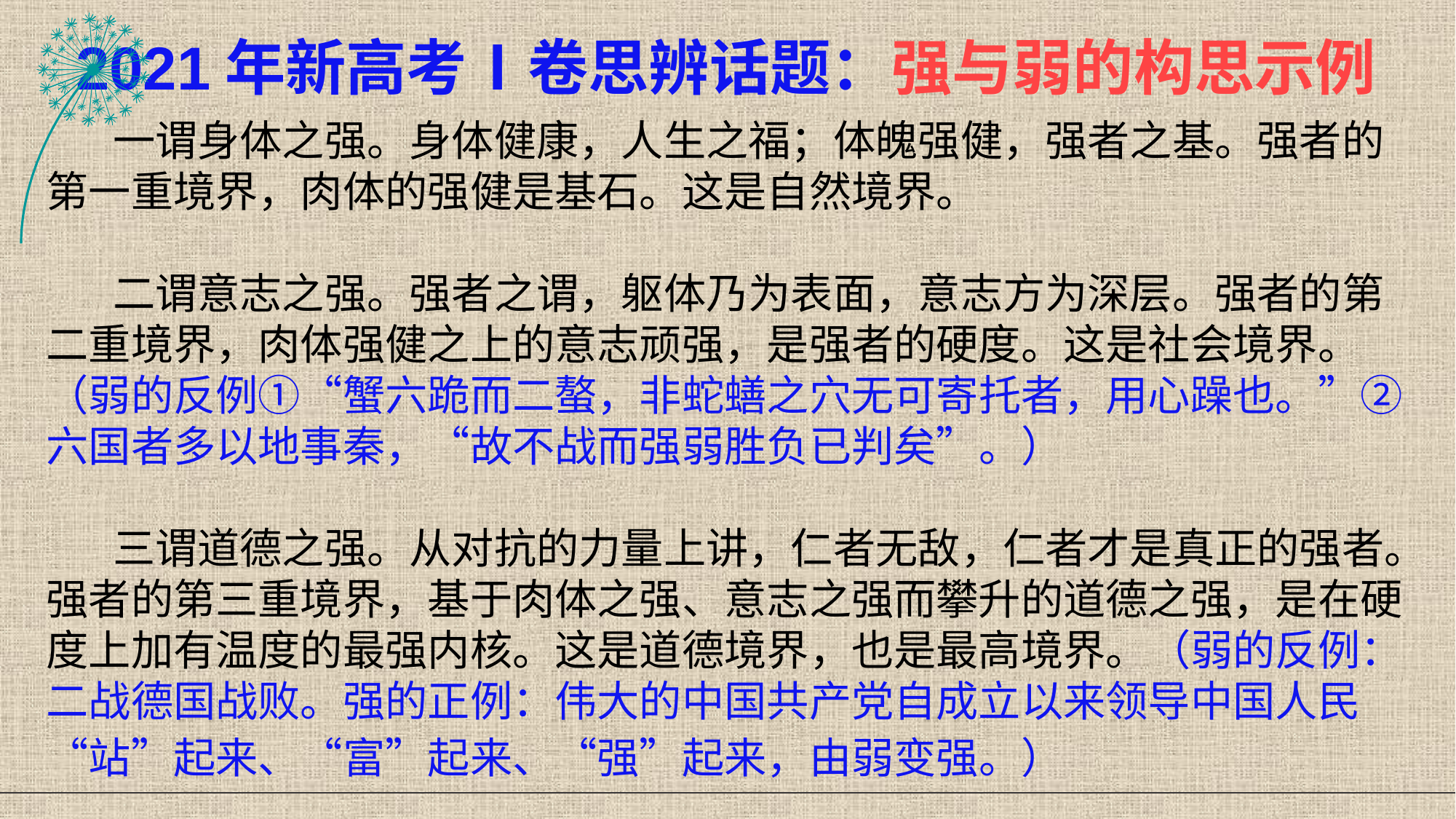

2021年新高考Ⅰ卷思辨话题：强与弱的构思示例
一谓身体之强。身体健康，人生之福；体魄强健，强者之基。强者的第一重境界，肉体的强健是基石。这是自然境界。

二谓意志之强。强者之谓，躯体乃为表面，意志方为深层。强者的第二重境界，肉体强健之上的意志顽强，是强者的硬度。这是社会境界。（弱的反例①“蟹六跪而二螯，非蛇蟮之穴无可寄托者，用心躁也。”②六国者多以地事秦，“故不战而强弱胜负已判矣”。）

三谓道德之强。从对抗的力量上讲，仁者无敌，仁者才是真正的强者。强者的第三重境界，基于肉体之强、意志之强而攀升的道德之强，是在硬度上加有温度的最强内核。这是道德境界，也是最高境界。（弱的反例：二战德国战败。强的正例：伟大的中国共产党自成立以来领导中国人民“站”起来、“富”起来、“强”起来，由弱变强。）
88